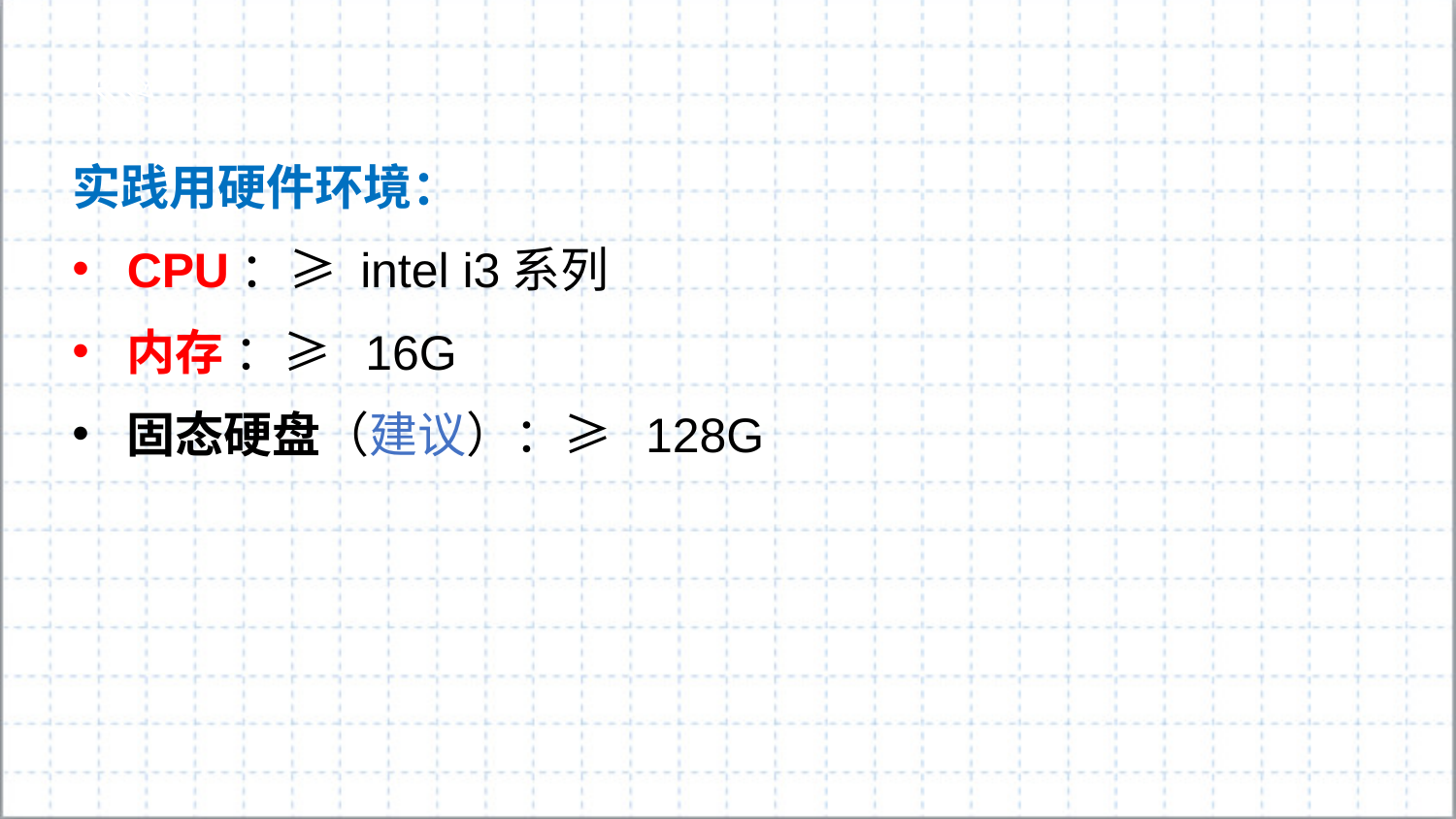

实践用硬件环境：
CPU：≥ intel i3系列
内存 ：≥  16G
固态硬盘（建议）：≥  128G